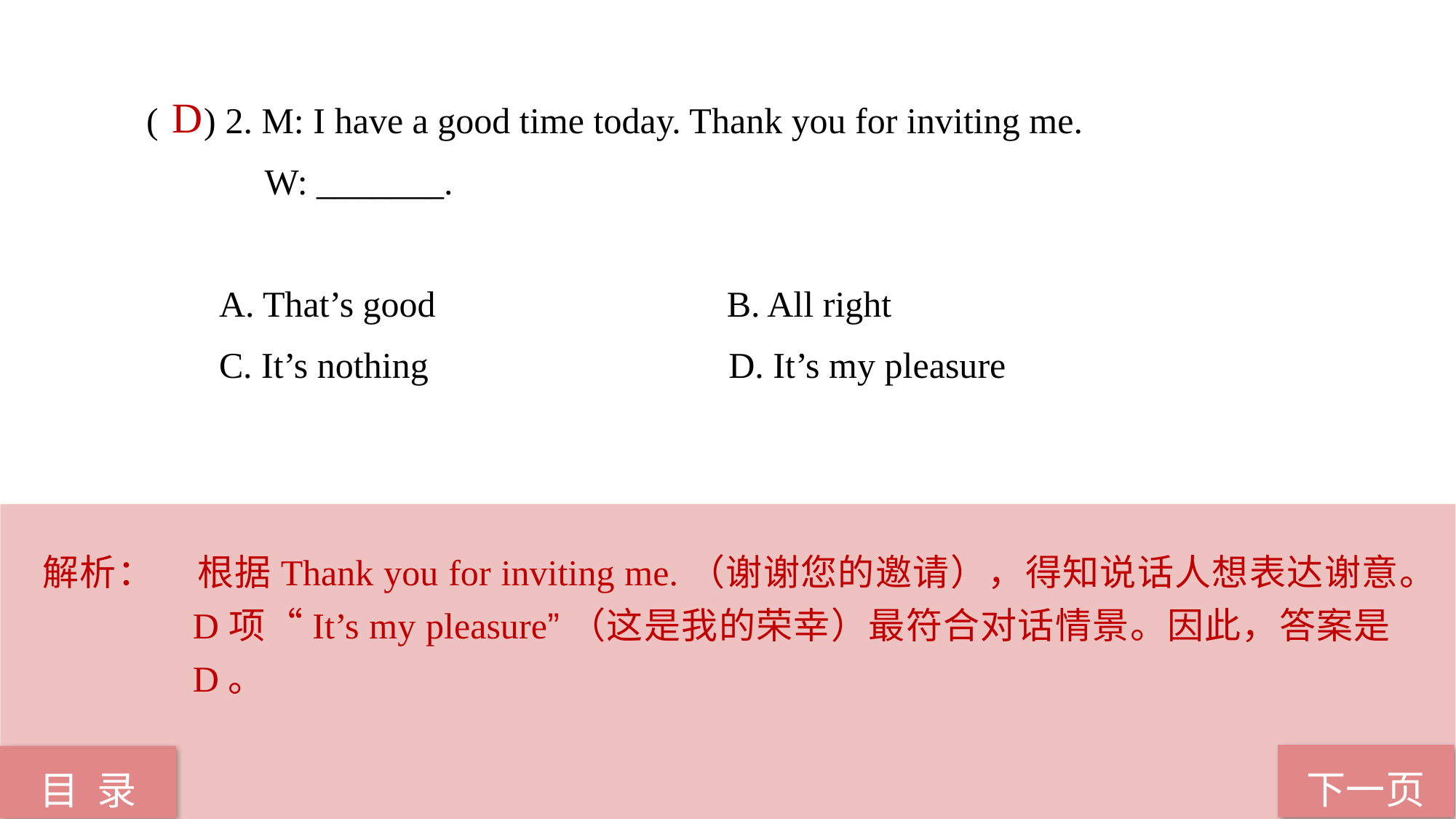

(     ) 2. M: I have a good time today. Thank you for inviting me.
             W: _______.

        A. That’s good                                B. All right
        C. It’s nothing                                 D. It’s my pleasure
 D
解析：	根据Thank you for inviting me.（谢谢您的邀请），得知说话人想表达谢意。D项“It’s my pleasure”（这是我的荣幸）最符合对话情景。因此，答案是D。